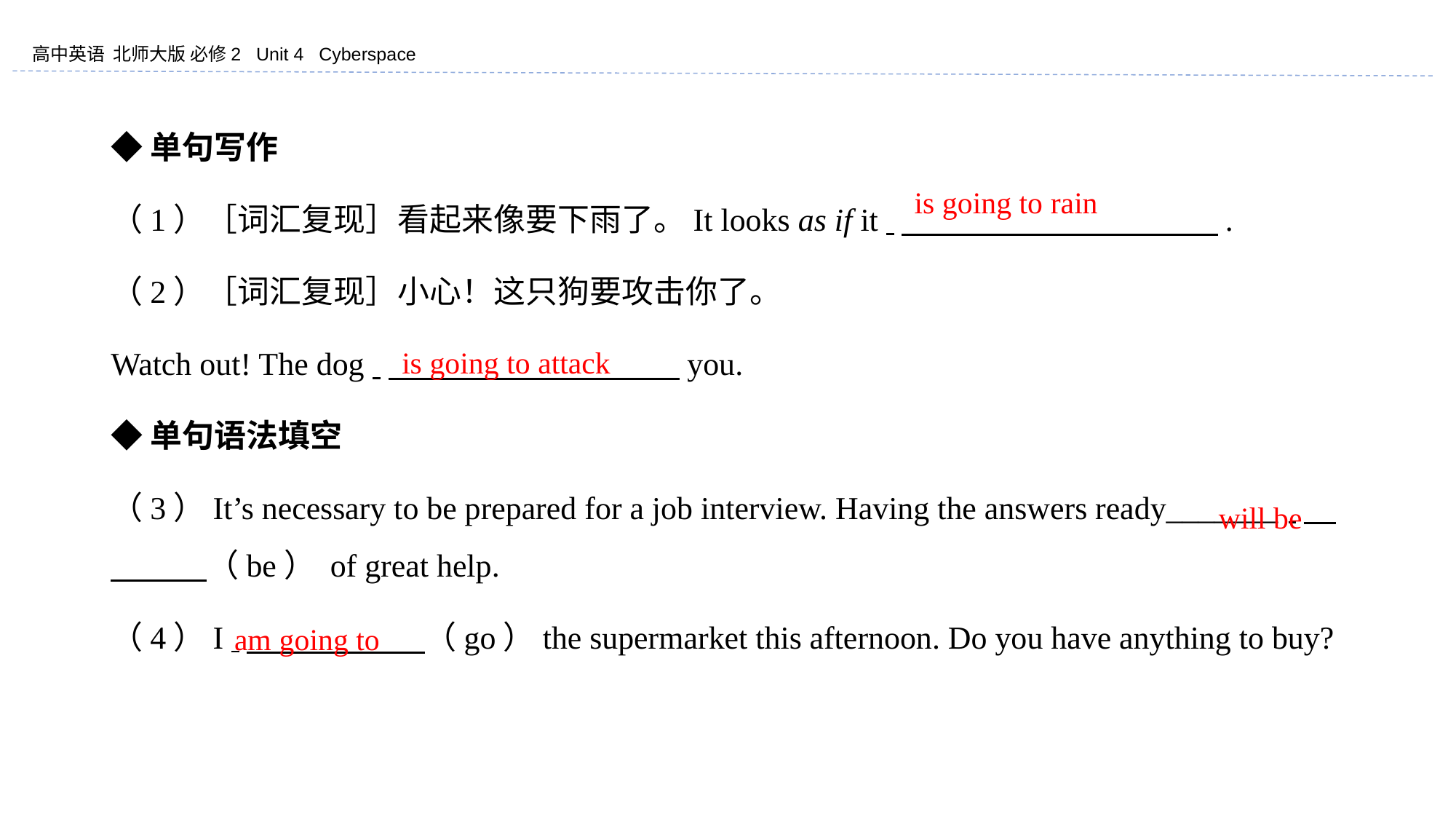

◆单句写作
（1）［词汇复现］看起来像要下雨了。It looks as if it  　　　　  　　　　  　.
（2）［词汇复现］小心！这只狗要攻击你了。
Watch out! The dog  　　　　  　　　　   you.
◆单句语法填空
（3）It’s necessary to be prepared for a job interview. Having the answers ready_______  　　　　（be） of great help.
（4）I  　　　　       （go）the supermarket this afternoon. Do you have anything to buy?

is going to rain
is going to attack
will be
am going to